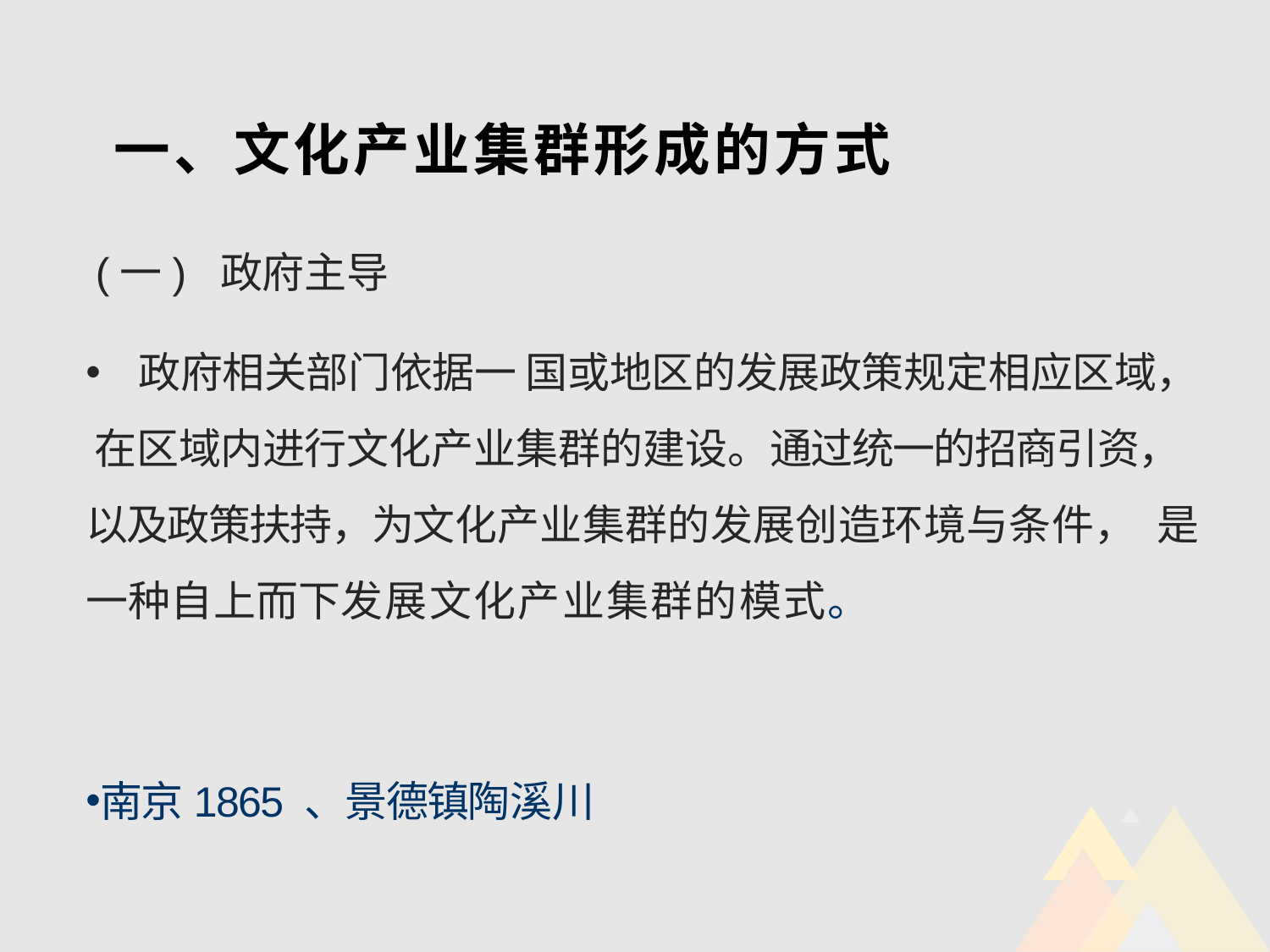

# 一、文化产业集群形成的方式
(一)  政府主导
   政府相关部门依据一 国或地区的发展政策规定相应区域，  在区域内进行文化产业集群的建设。通过统一的招商引资，   以及政策扶持，为文化产业集群的发展创造环境与条件，  是一种自上而下发展文化产业集群的模式。

南京1865 、景德镇陶溪川